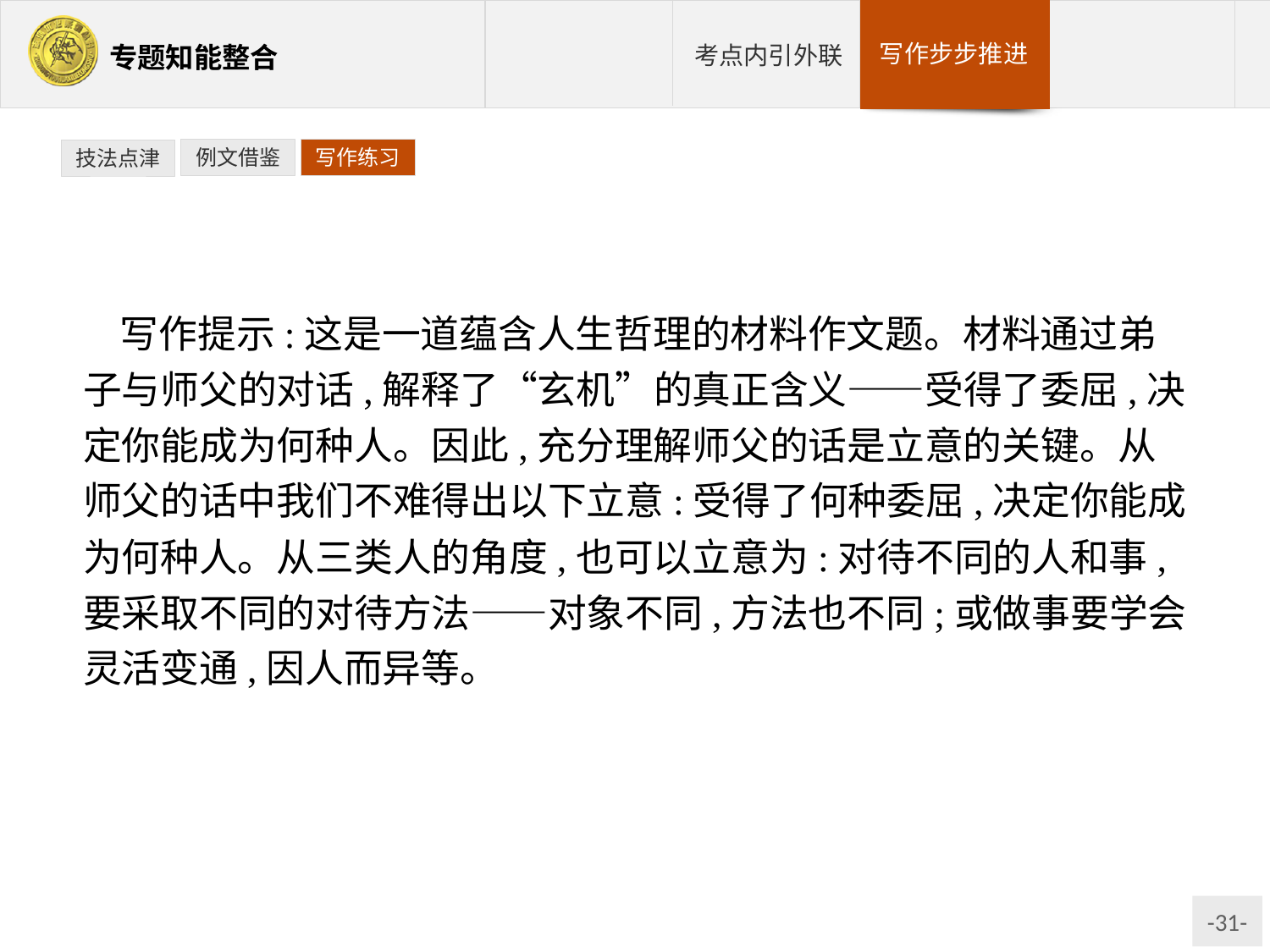

例文借鉴
写作练习
技法点津
写作提示:这是一道蕴含人生哲理的材料作文题。材料通过弟子与师父的对话,解释了“玄机”的真正含义——受得了委屈,决定你能成为何种人。因此,充分理解师父的话是立意的关键。从师父的话中我们不难得出以下立意:受得了何种委屈,决定你能成为何种人。从三类人的角度,也可以立意为:对待不同的人和事,要采取不同的对待方法——对象不同,方法也不同;或做事要学会灵活变通,因人而异等。